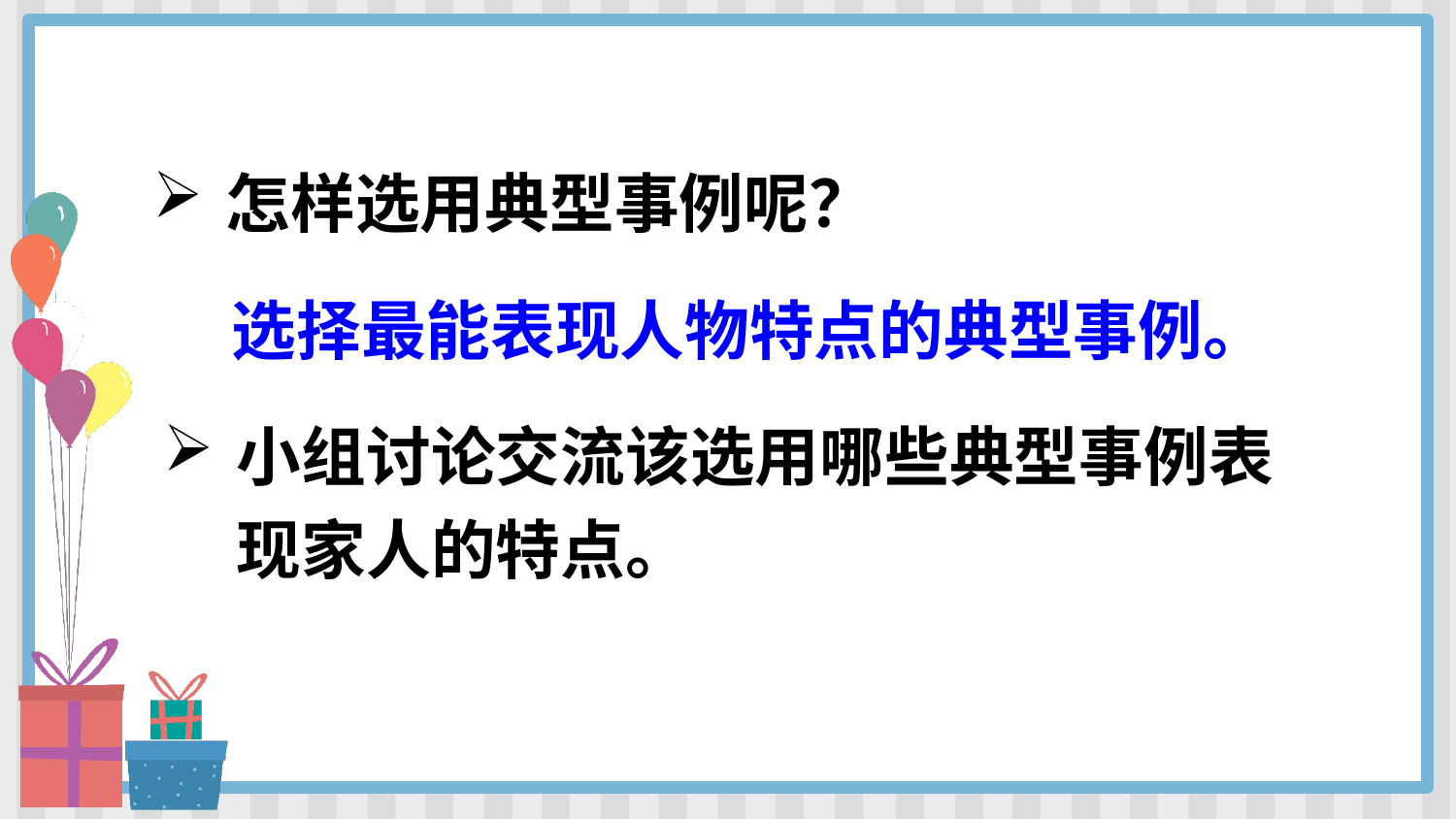

怎样选用典型事例呢？
选择最能表现人物特点的典型事例。
小组讨论交流该选用哪些典型事例表现家人的特点。